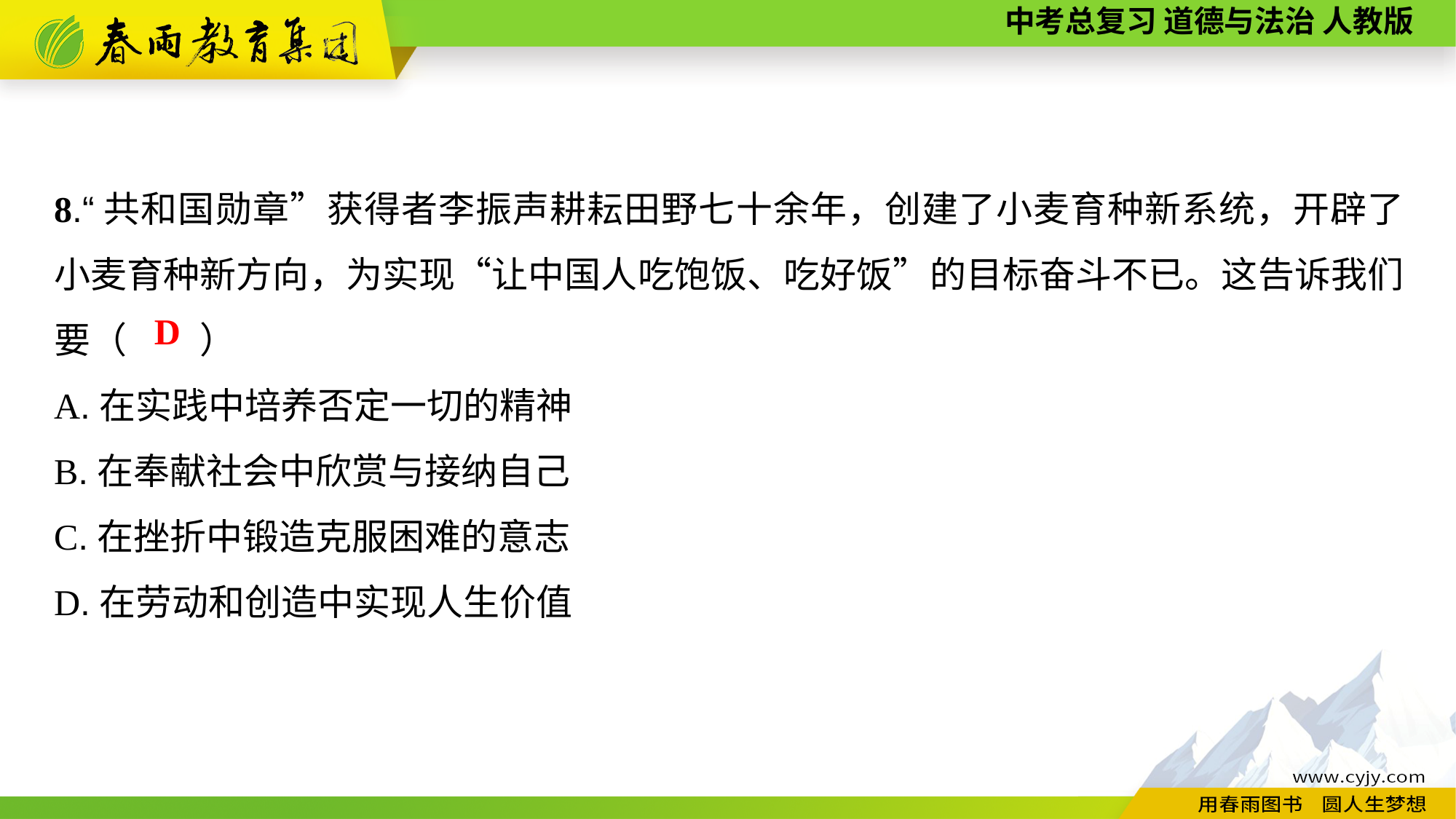

8.“共和国勋章”获得者李振声耕耘田野七十余年，创建了小麦育种新系统，开辟了小麦育种新方向，为实现“让中国人吃饱饭、吃好饭”的目标奋斗不已。这告诉我们要（　　）
A.在实践中培养否定一切的精神
B.在奉献社会中欣赏与接纳自己
C.在挫折中锻造克服困难的意志
D.在劳动和创造中实现人生价值
D